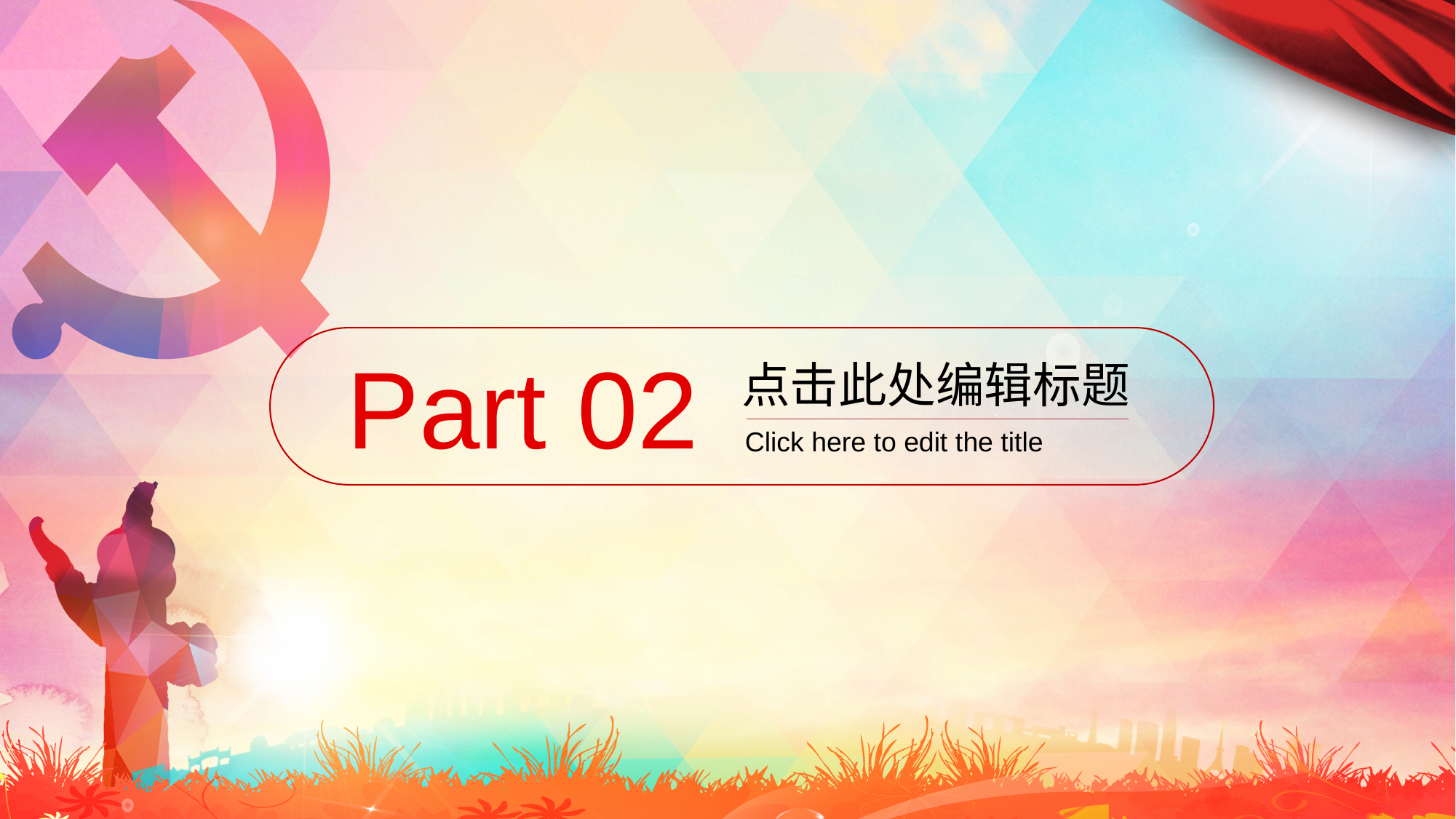

Part 02
点击此处编辑标题
Click here to edit the title